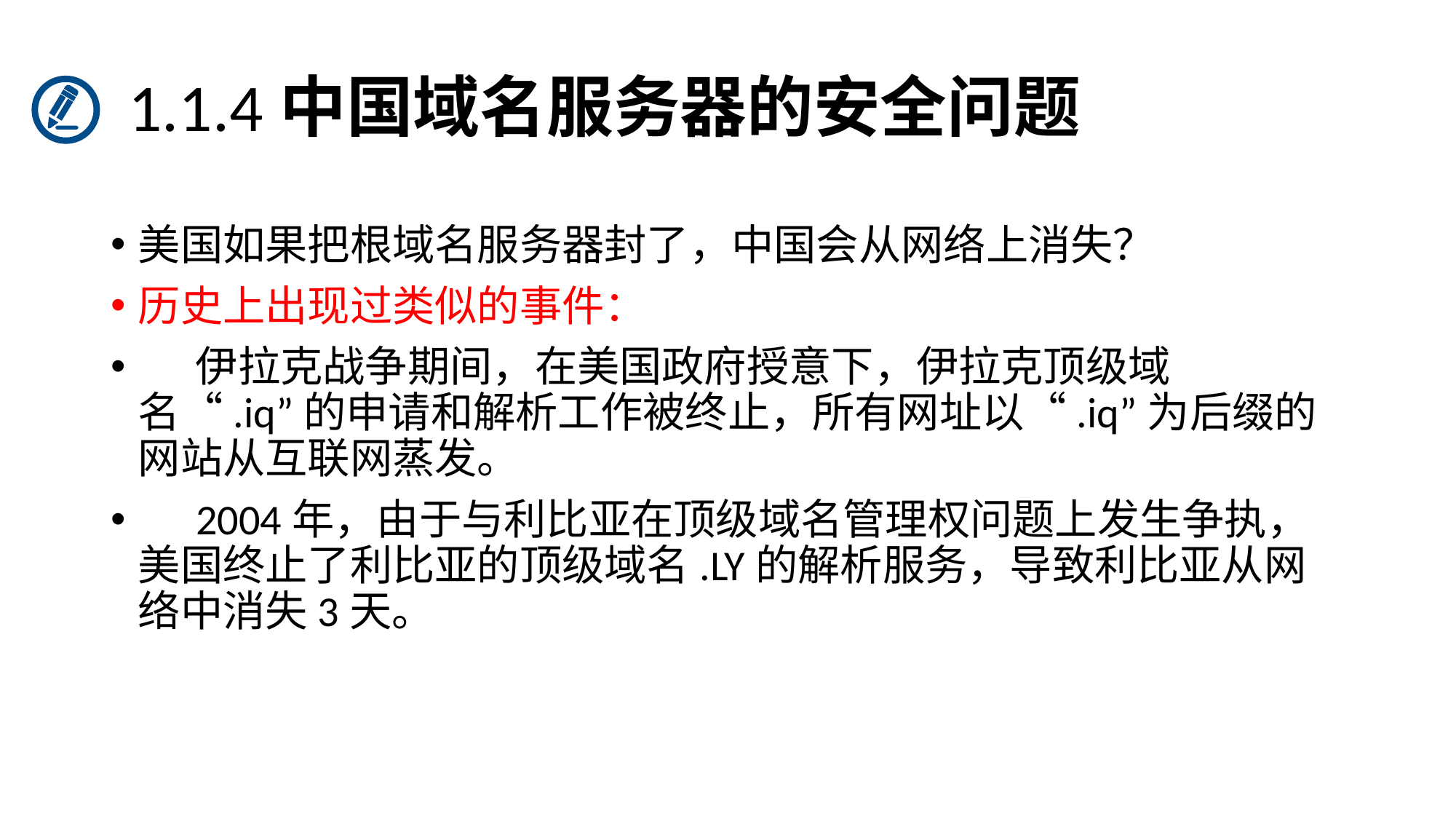

# 1.1.4中国域名服务器的安全问题

美国如果把根域名服务器封了，中国会从网络上消失？
历史上出现过类似的事件：
     伊拉克战争期间，在美国政府授意下，伊拉克顶级域名“.iq”的申请和解析工作被终止，所有网址以“.iq”为后缀的网站从互联网蒸发。
      2004年，由于与利比亚在顶级域名管理权问题上发生争执，美国终止了利比亚的顶级域名.LY的解析服务，导致利比亚从网络中消失3天。